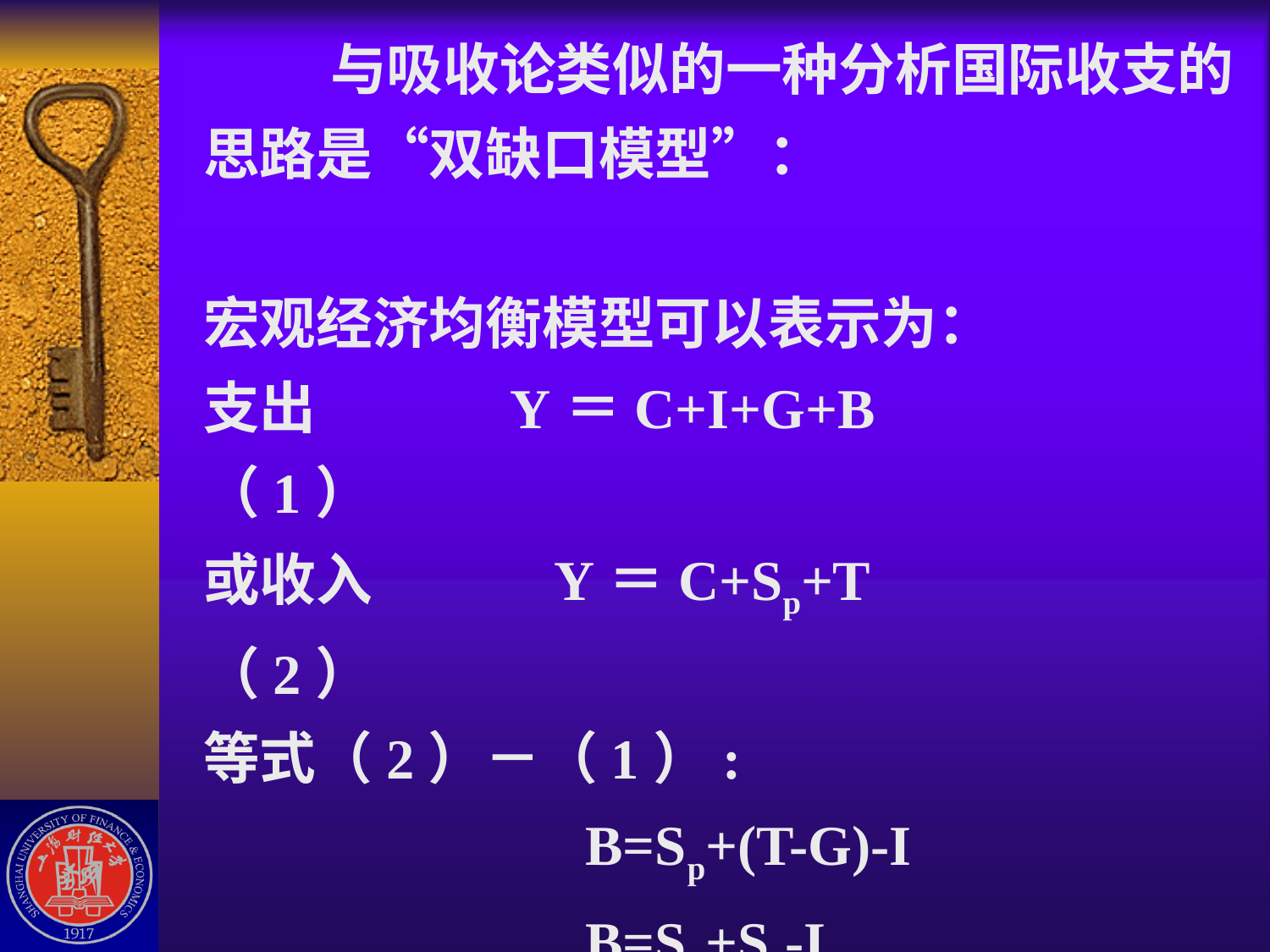

# 与吸收论类似的一种分析国际收支的思路是“双缺口模型”： 宏观经济均衡模型可以表示为： 支出              Y＝C+I+G+B                   （1） 或收入             Y＝C+Sp+T                   （2） 等式（2）－（1）: B=Sp+(T-G)-I B=Sp+Sg-I